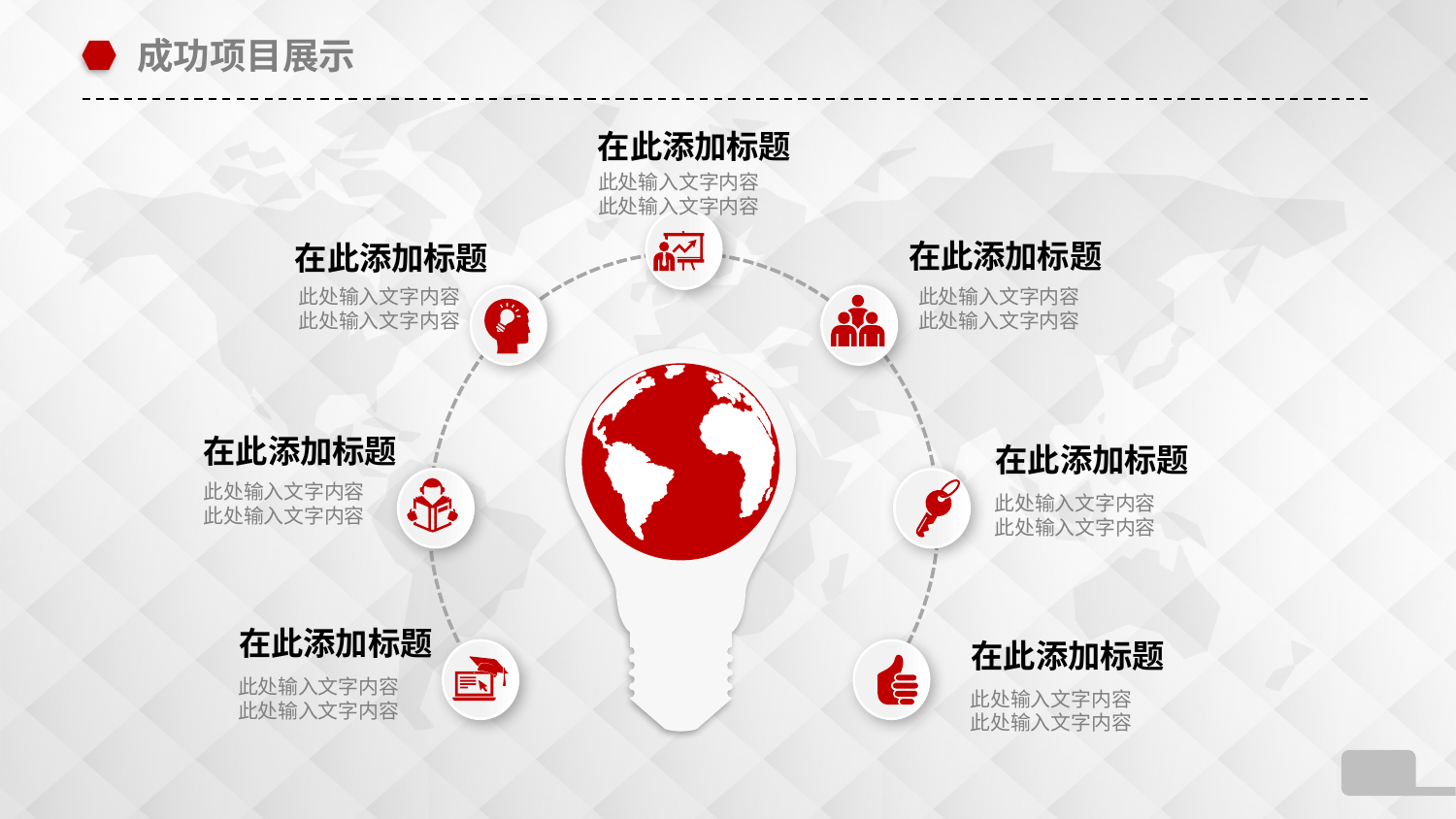

成功项目展示

在此添加标题
此处输入文字内容
此处输入文字内容

在此添加标题
此处输入文字内容
此处输入文字内容
在此添加标题
此处输入文字内容
此处输入文字内容

在此添加标题
此处输入文字内容
此处输入文字内容
在此添加标题
此处输入文字内容
此处输入文字内容

在此添加标题
此处输入文字内容
此处输入文字内容
在此添加标题
此处输入文字内容
此处输入文字内容